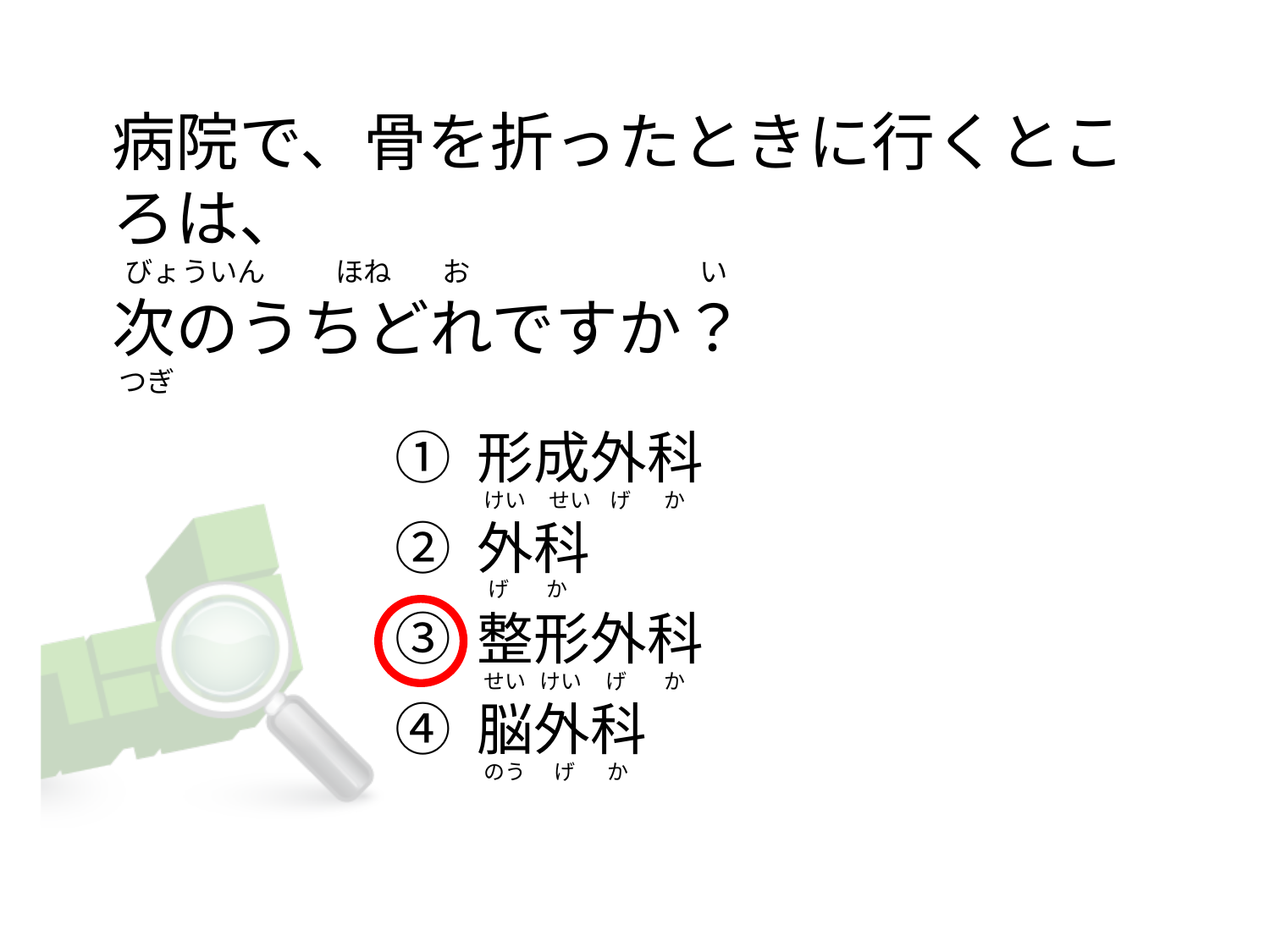

# 病院で、骨を折ったときに行くところは、   びょういん           ほね        お                                    い 次のうちどれですか？ つぎ
① 形成外科
② 外科
③ 整形外科
④ 脳外科
 けい     せい    げ       か
  げ        か

 せい   けい     げ        か
 のう      げ       か